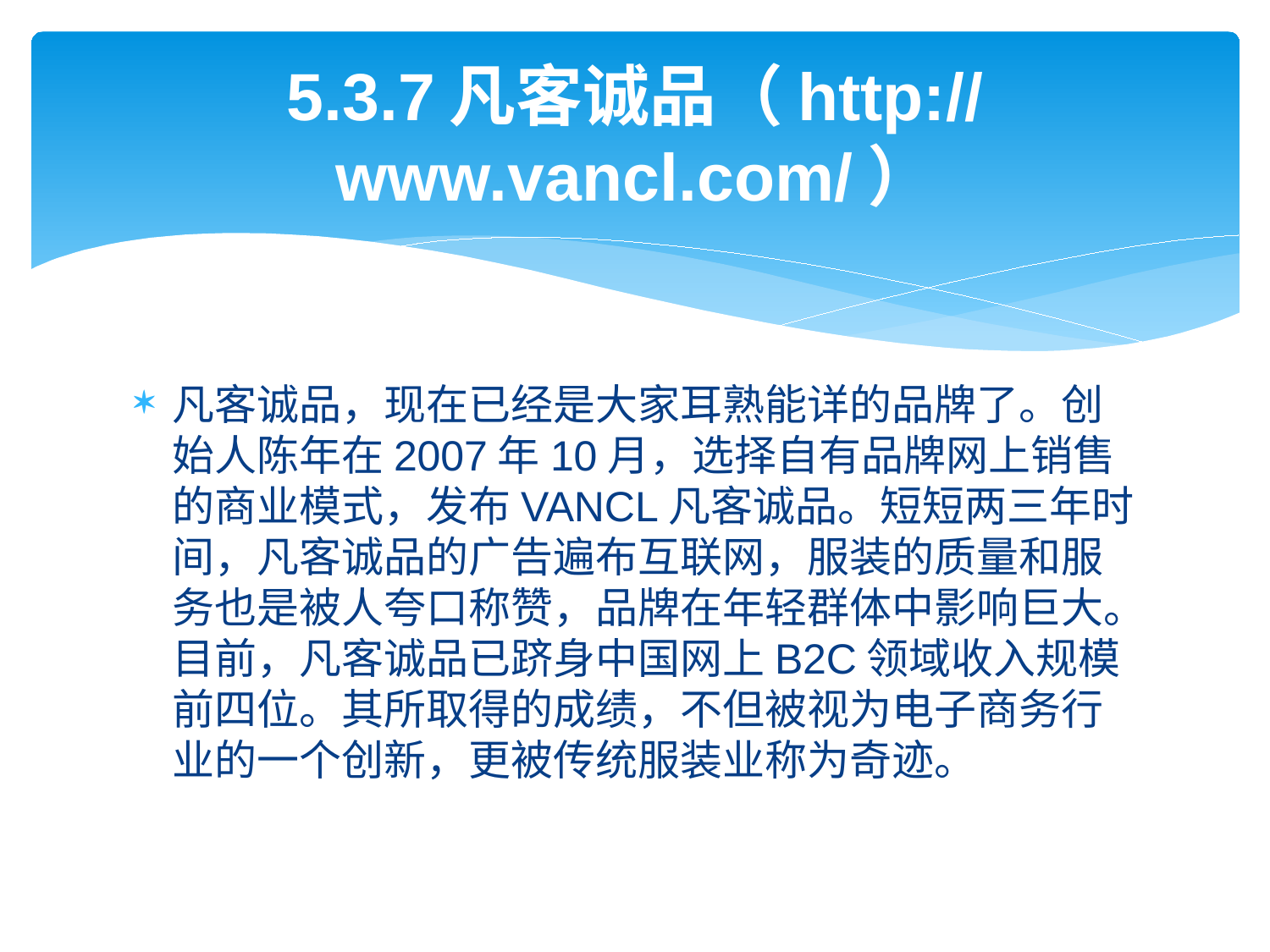

# 5.3.7凡客诚品（http://www.vancl.com/）
凡客诚品，现在已经是大家耳熟能详的品牌了。创始人陈年在2007年10月，选择自有品牌网上销售的商业模式，发布VANCL凡客诚品。短短两三年时间，凡客诚品的广告遍布互联网，服装的质量和服务也是被人夸口称赞，品牌在年轻群体中影响巨大。目前，凡客诚品已跻身中国网上B2C领域收入规模前四位。其所取得的成绩，不但被视为电子商务行业的一个创新，更被传统服装业称为奇迹。